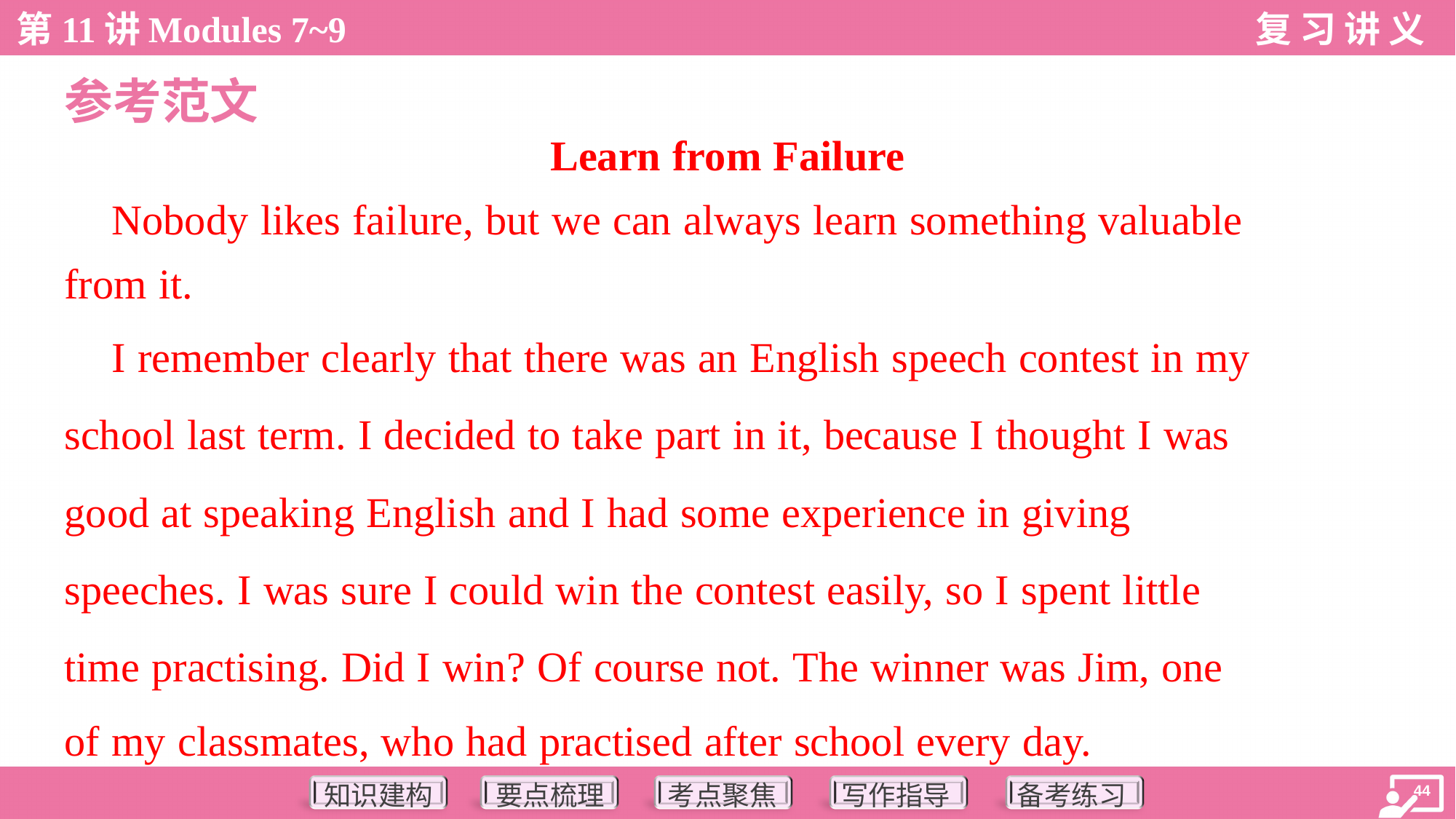

参考范文
Learn from Failure
    Nobody likes failure, but we can always learn something valuable
from it.
    I remember clearly that there was an English speech contest in my
school last term. I decided to take part in it, because I thought I was
good at speaking English and I had some experience in giving
speeches. I was sure I could win the contest easily, so I spent little
time practising. Did I win? Of course not. The winner was Jim, one
of my classmates, who had practised after school every day.